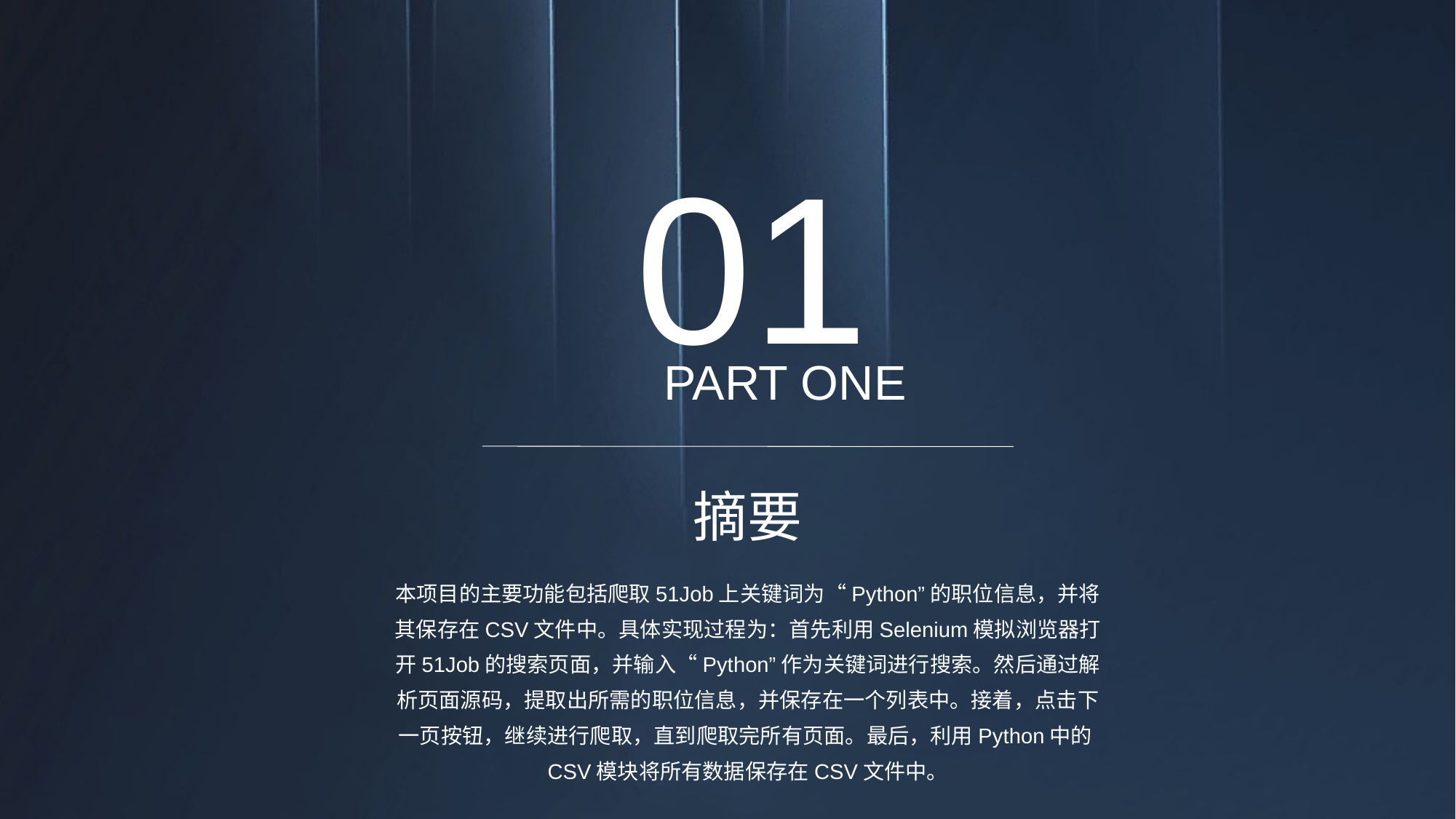

01
PART ONE

摘要

本项目的主要功能包括爬取51Job上关键词为“Python”的职位信息，并将其保存在CSV文件中。具体实现过程为：首先利用Selenium模拟浏览器打开51Job的搜索页面，并输入“Python”作为关键词进行搜索。然后通过解析页面源码，提取出所需的职位信息，并保存在一个列表中。接着，点击下一页按钮，继续进行爬取，直到爬取完所有页面。最后，利用Python中的CSV模块将所有数据保存在CSV文件中。